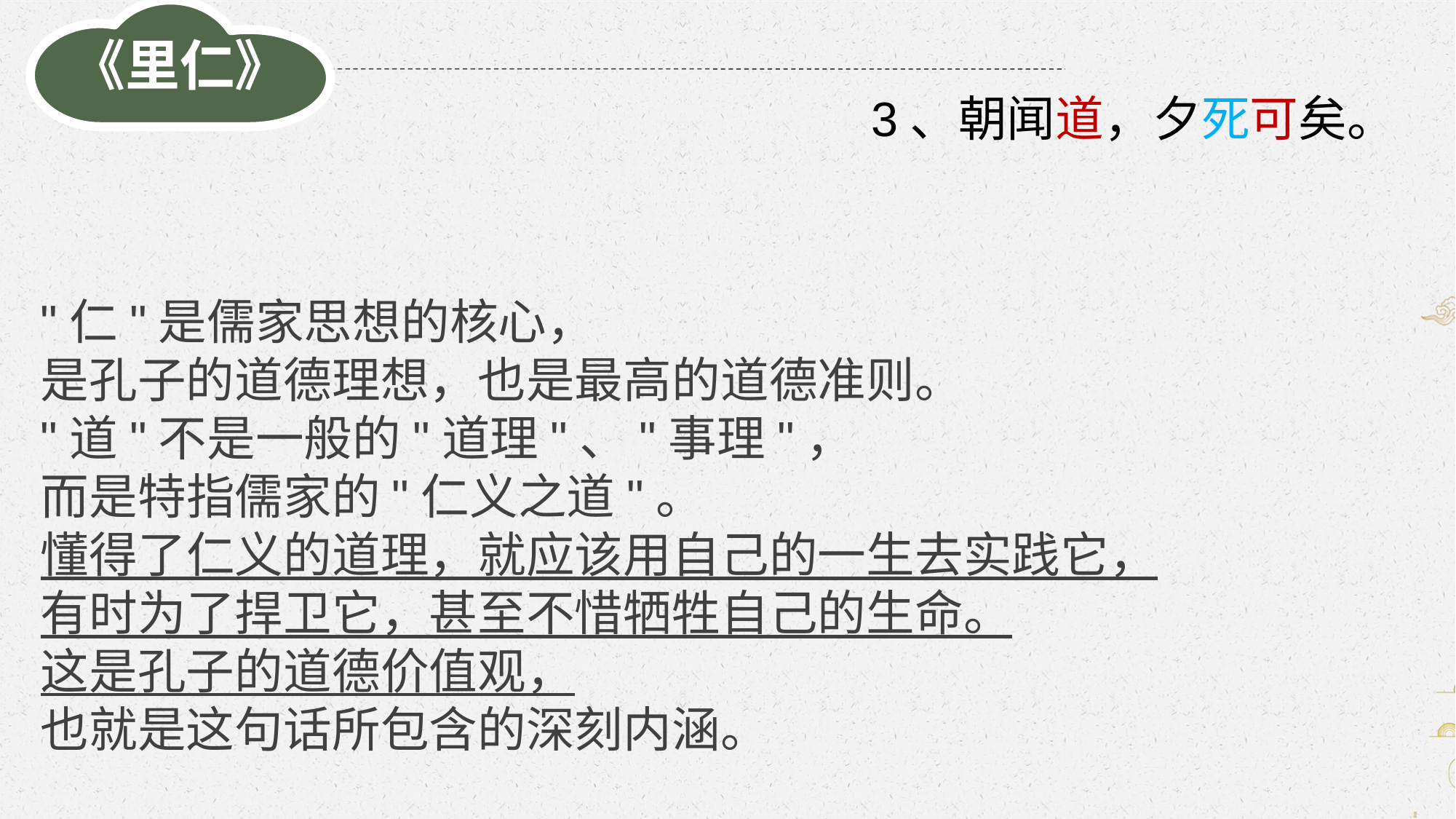

《里仁》
3、朝闻道，夕死可矣。
"仁"是儒家思想的核心，
是孔子的道德理想，也是最高的道德准则。
"道"不是一般的"道理"、"事理"，
而是特指儒家的"仁义之道"。
懂得了仁义的道理，就应该用自己的一生去实践它，
有时为了捍卫它，甚至不惜牺牲自己的生命。
这是孔子的道德价值观，
也就是这句话所包含的深刻内涵。